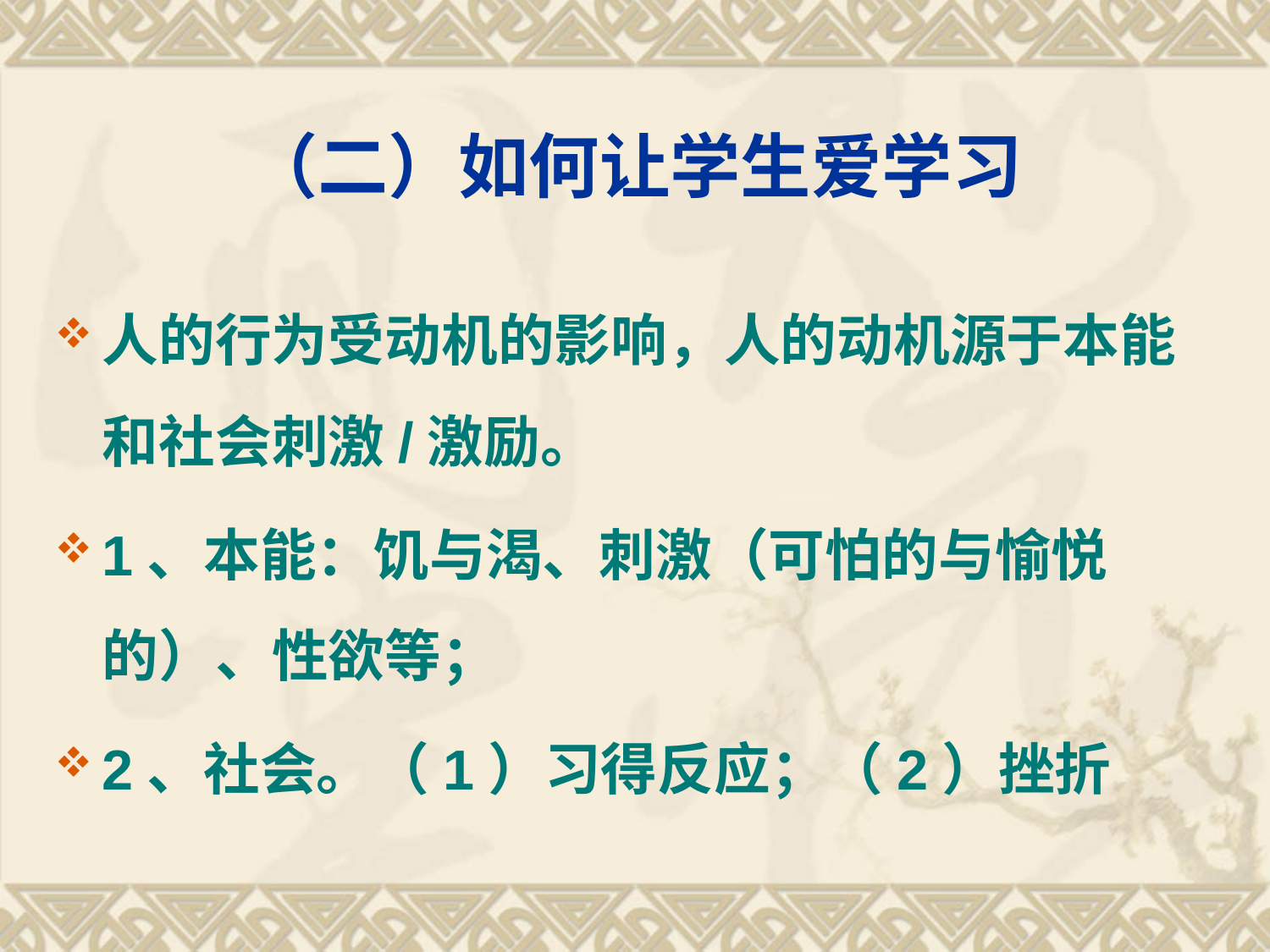

# （二）如何让学生爱学习
人的行为受动机的影响，人的动机源于本能和社会刺激/激励。
1、本能：饥与渴、刺激（可怕的与愉悦的）、性欲等；
2、社会。（1）习得反应；（2）挫折